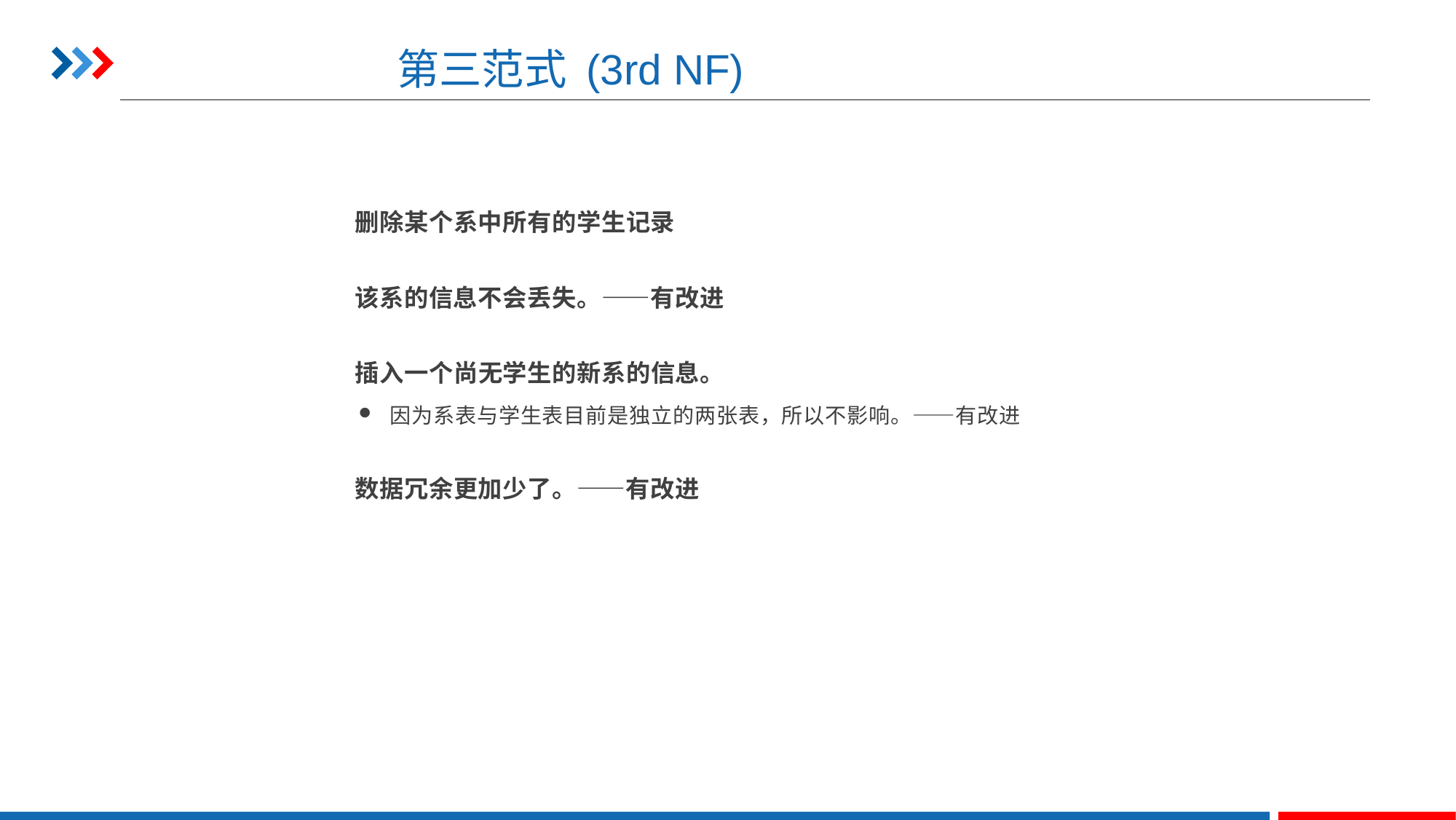

# 第三范式 (3rd NF)
删除某个系中所有的学生记录
该系的信息不会丢失。——有改进
插入一个尚无学生的新系的信息。
因为系表与学生表目前是独立的两张表，所以不影响。——有改进
数据冗余更加少了。——有改进